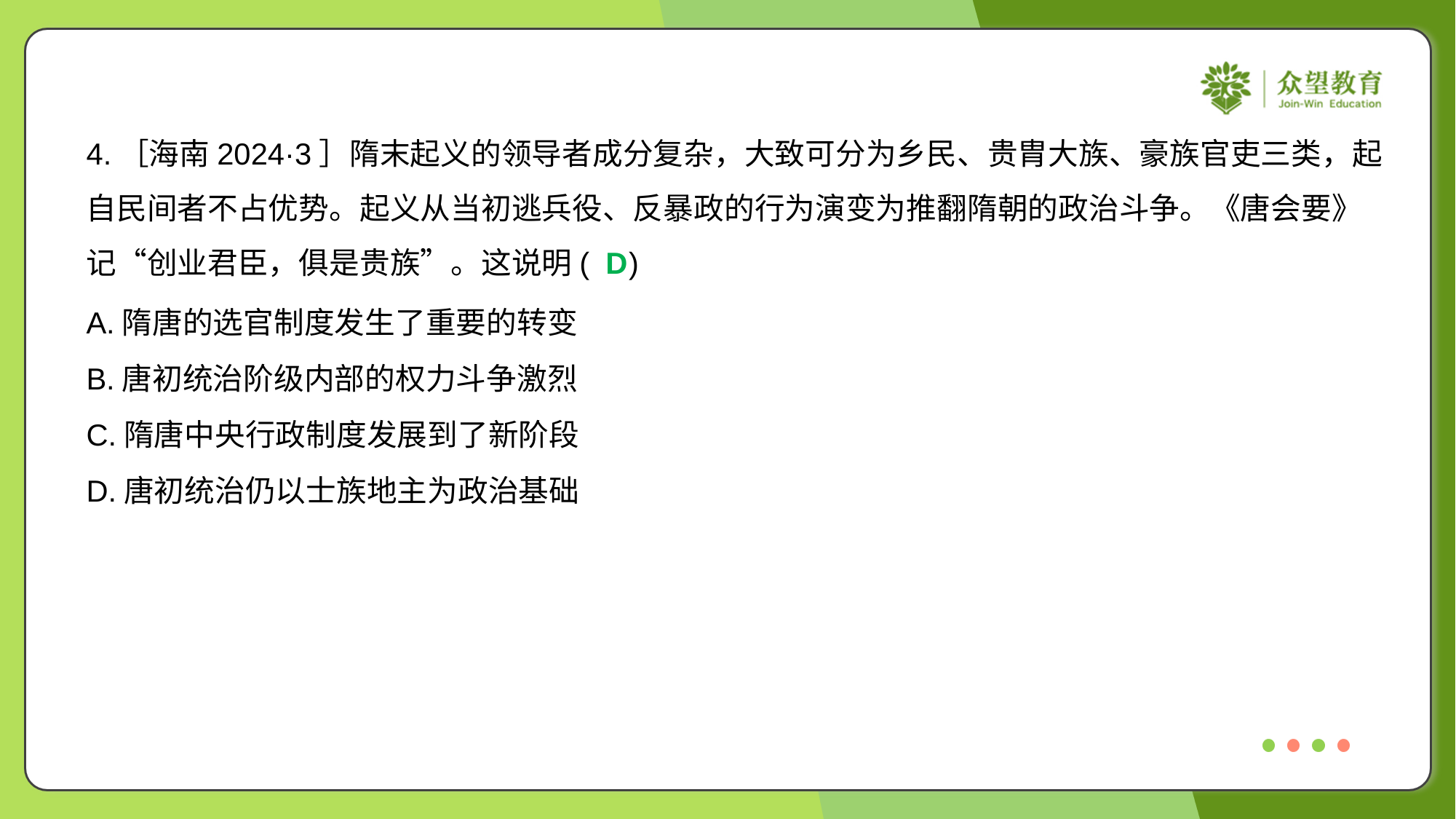

4.［海南2024·3］隋末起义的领导者成分复杂，大致可分为乡民、贵胄大族、豪族官吏三类，起
自民间者不占优势。起义从当初逃兵役、反暴政的行为演变为推翻隋朝的政治斗争。《唐会要》
记“创业君臣，俱是贵族”。这说明(     )
D
A.隋唐的选官制度发生了重要的转变
B.唐初统治阶级内部的权力斗争激烈
C.隋唐中央行政制度发展到了新阶段
D.唐初统治仍以士族地主为政治基础